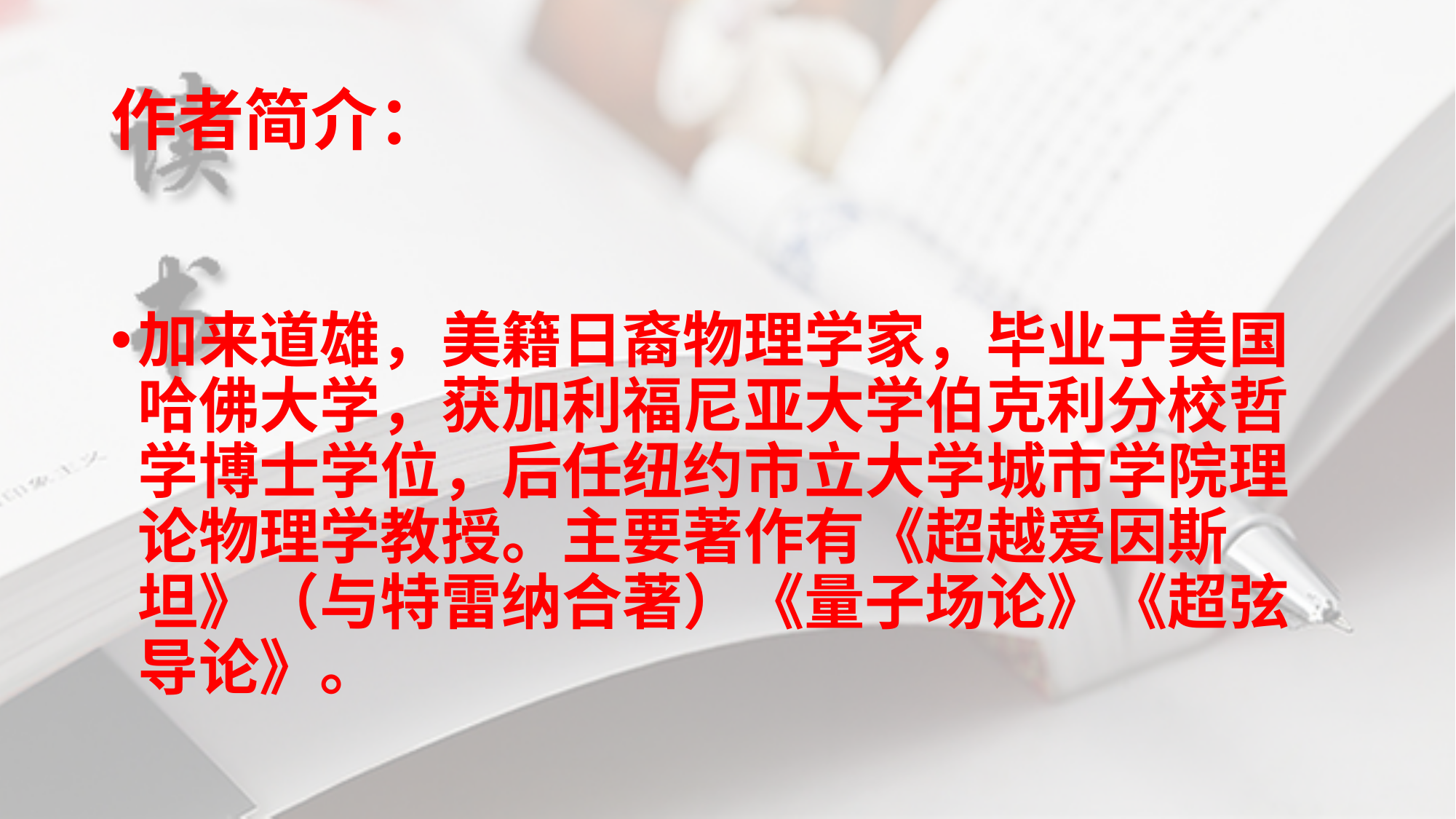

# 作者简介：

加来道雄，美籍日裔物理学家，毕业于美国哈佛大学，获加利福尼亚大学伯克利分校哲学博士学位，后任纽约市立大学城市学院理论物理学教授。主要著作有《超越爱因斯坦》（与特雷纳合著）《量子场论》《超弦导论》。